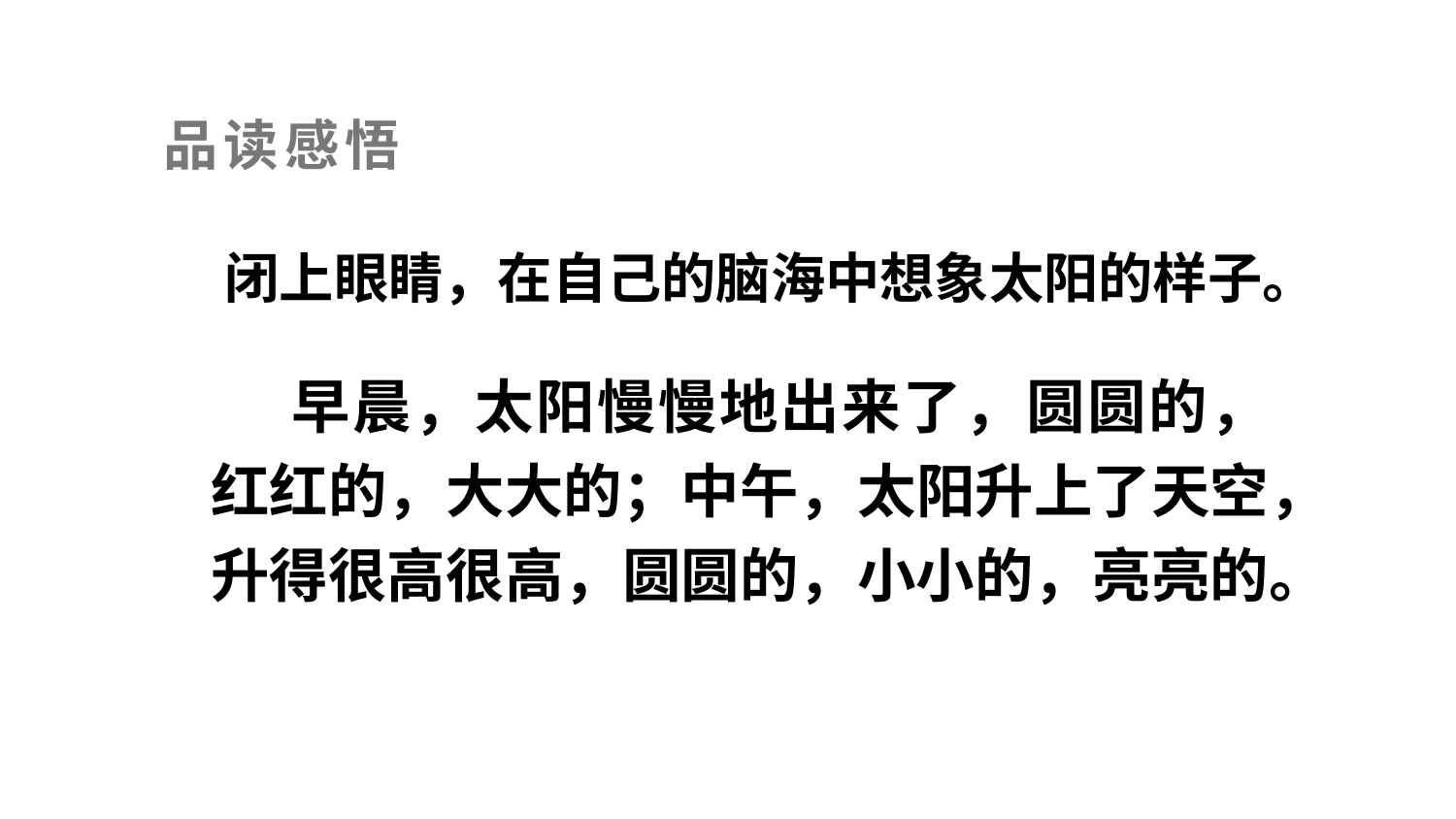

品读感悟
闭上眼睛，在自己的脑海中想象太阳的样子。
    早晨，太阳慢慢地出来了，圆圆的，红红的，大大的；中午，太阳升上了天空，升得很高很高，圆圆的，小小的，亮亮的。